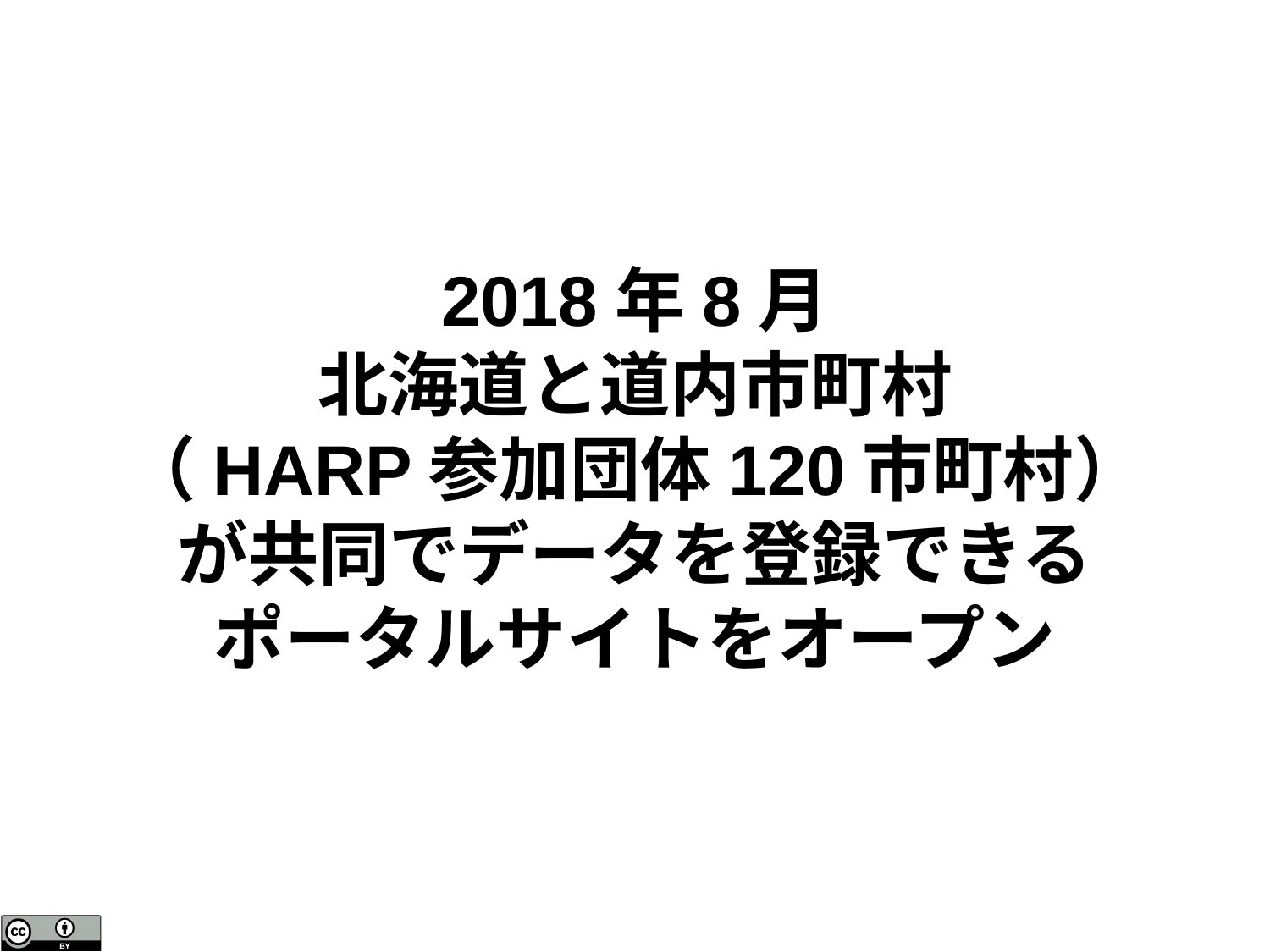

2018年8月
北海道と道内市町村
（HARP参加団体120市町村）
が共同でデータを登録できる
ポータルサイトをオープン